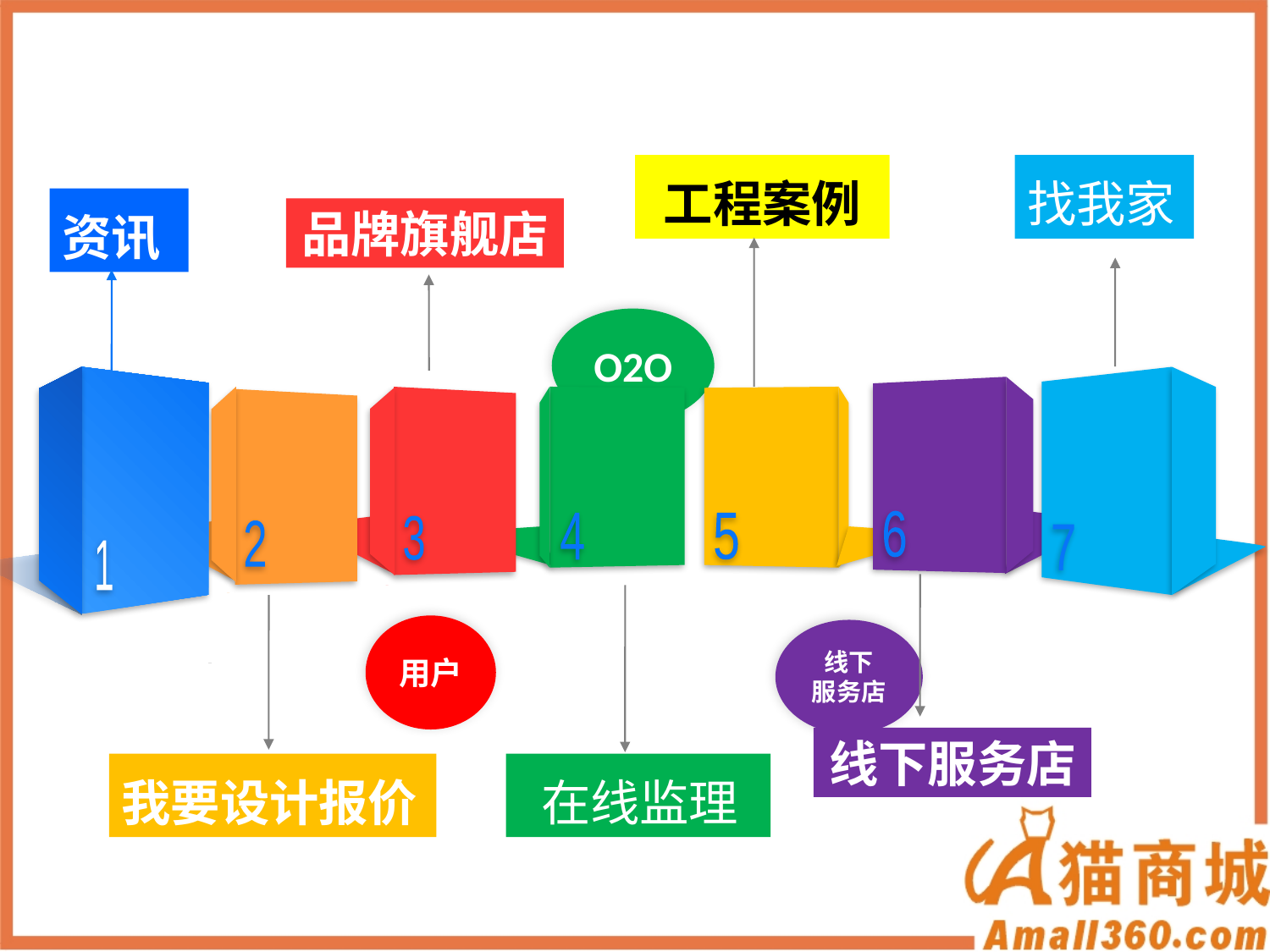

工程案例

找我家

资讯

品牌旗舰店

O2O

1

7

6

2

3

4

5

线下服务店

 在线监理

我要设计报价
用户
线下
服务店